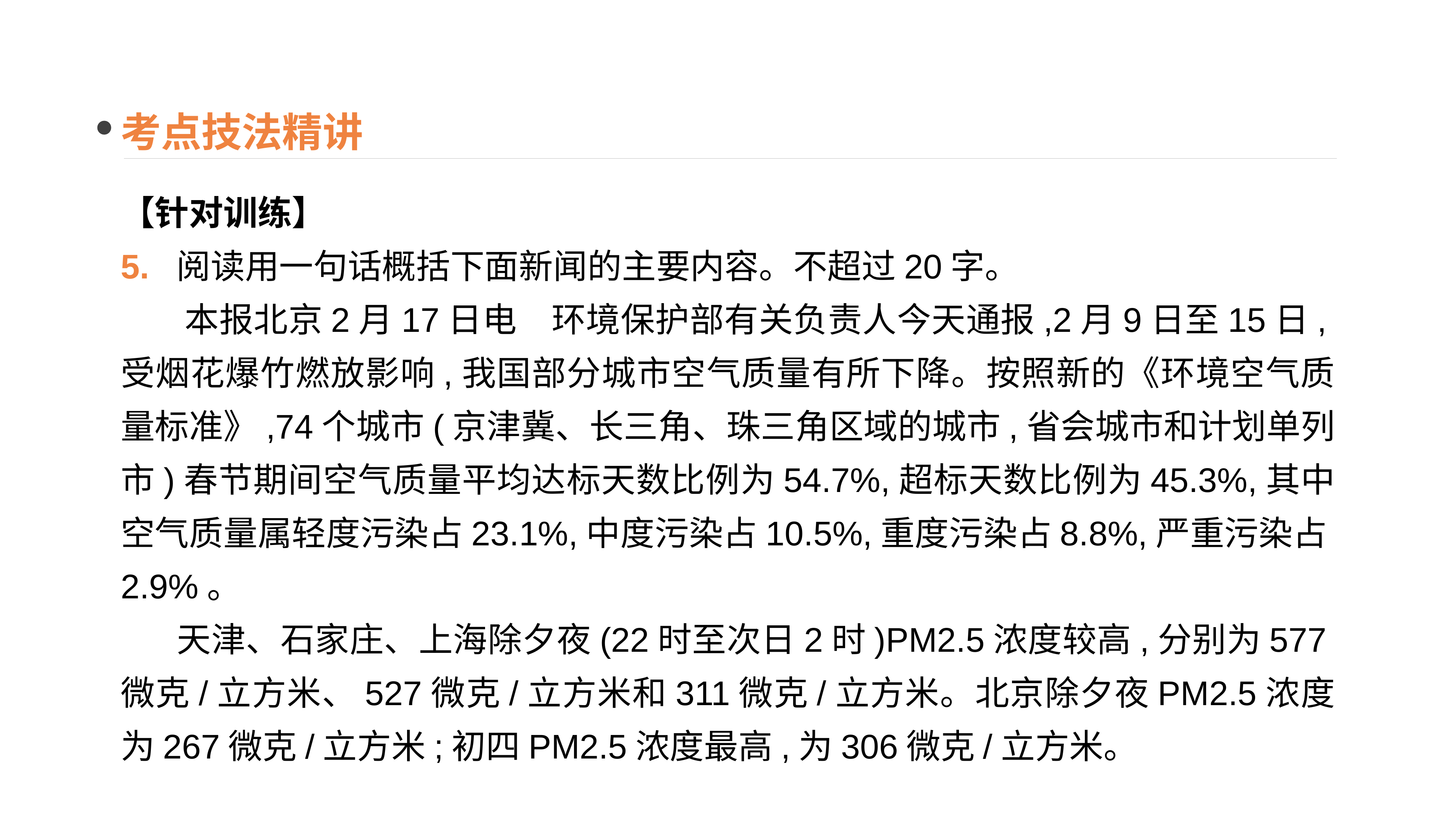

考点技法精讲

【针对训练】
5.  阅读用一句话概括下面新闻的主要内容。不超过20字。
       本报北京2月17日电　环境保护部有关负责人今天通报,2月9日至15日,受烟花爆竹燃放影响,我国部分城市空气质量有所下降。按照新的《环境空气质量标准》,74个城市(京津冀、长三角、珠三角区域的城市,省会城市和计划单列市)春节期间空气质量平均达标天数比例为54.7%,超标天数比例为45.3%,其中空气质量属轻度污染占23.1%,中度污染占10.5%,重度污染占8.8%,严重污染占2.9%。
      天津、石家庄、上海除夕夜(22时至次日2时)PM2.5浓度较高,分别为577微克/立方米、527微克/立方米和311微克/立方米。北京除夕夜PM2.5浓度为267微克/立方米;初四PM2.5浓度最高,为306微克/立方米。